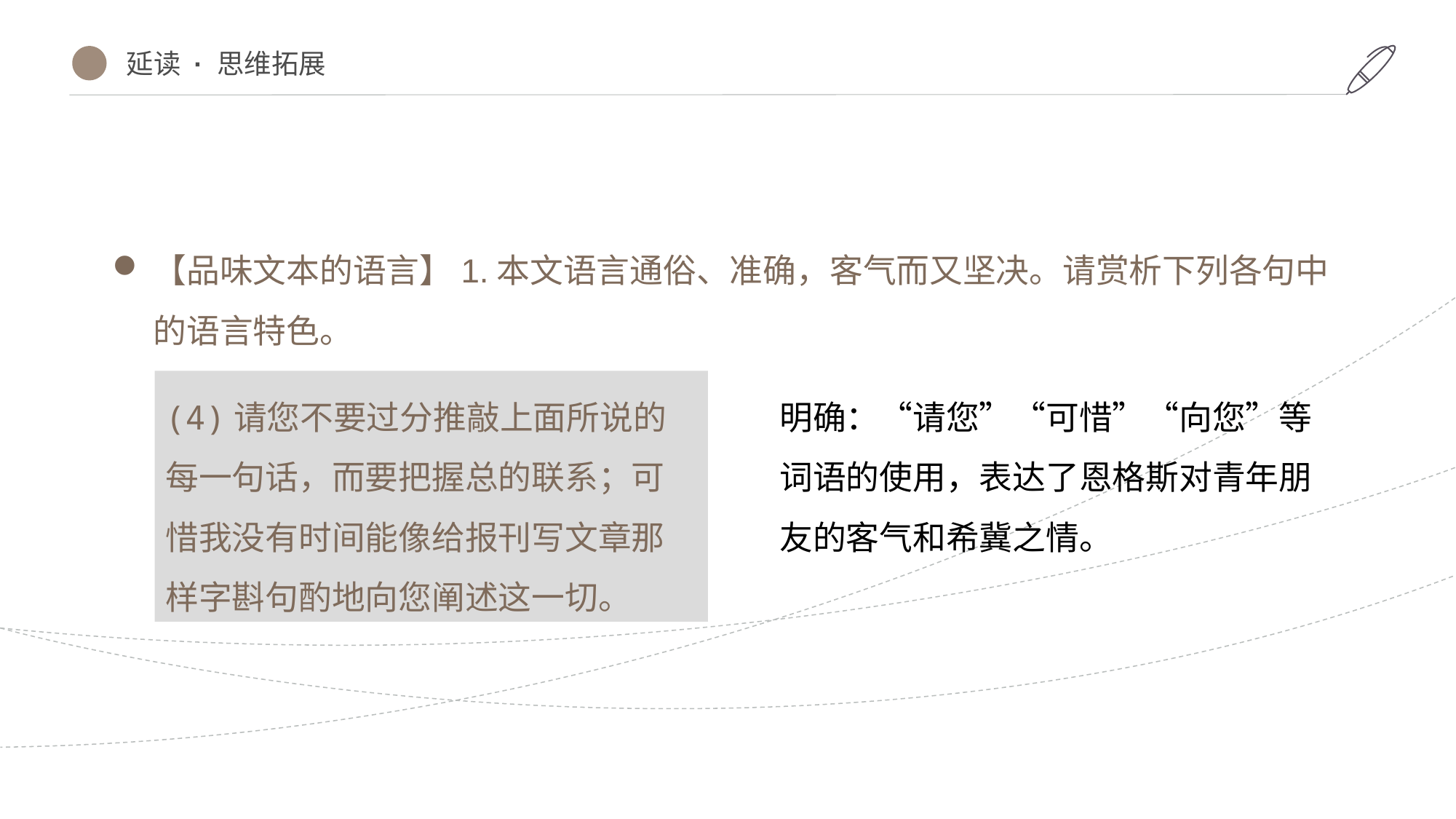

延读 · 思维拓展

【品味文本的语言】1.本文语言通俗、准确，客气而又坚决。请赏析下列各句中的语言特色。

(4)请您不要过分推敲上面所说的每一句话，而要把握总的联系；可惜我没有时间能像给报刊写文章那样字斟句酌地向您阐述这一切。
明确：“请您”“可惜”“向您”等词语的使用，表达了恩格斯对青年朋友的客气和希冀之情。